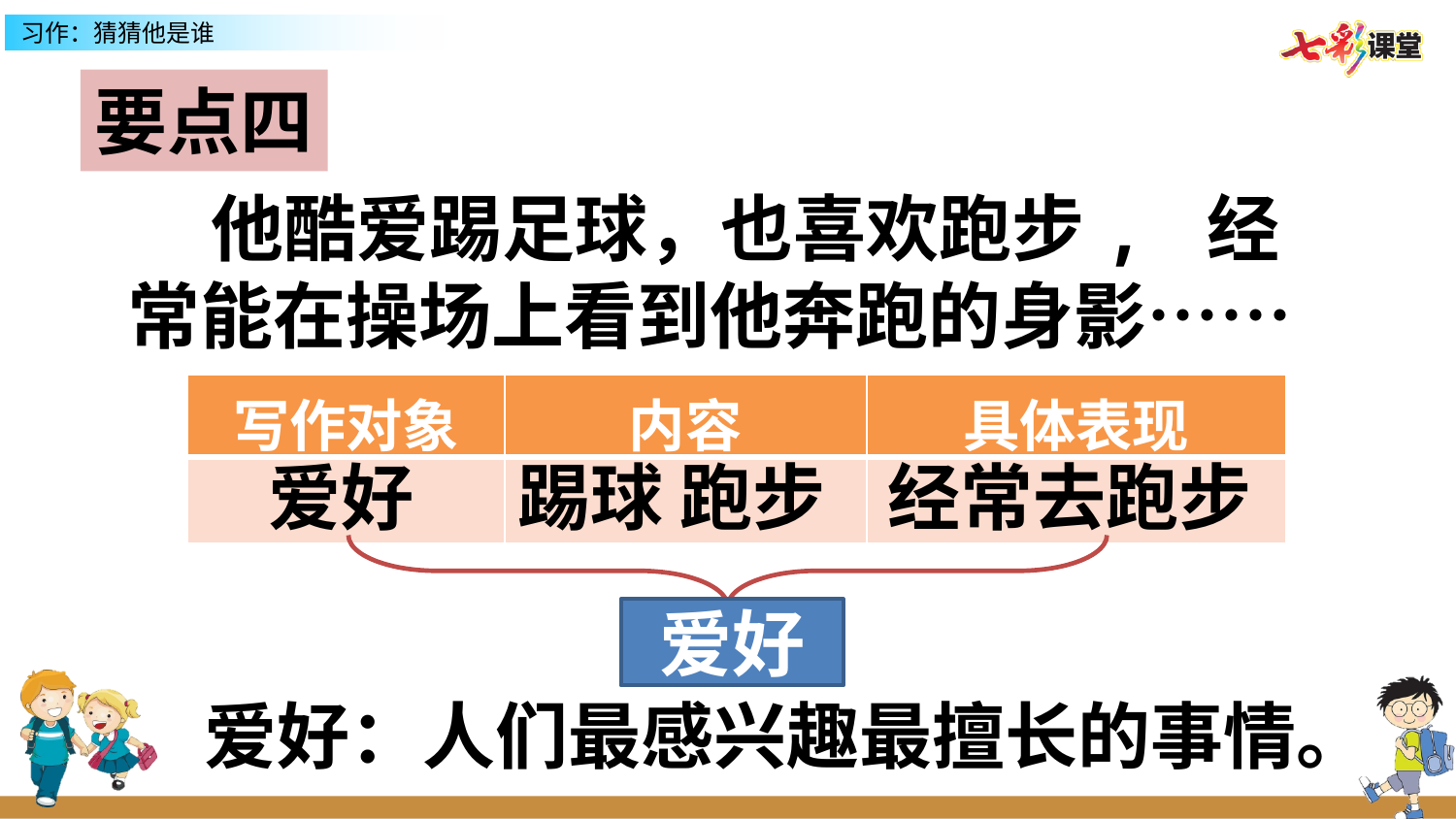

要点四
    他酷爱踢足球，也喜欢跑步, 经常能在操场上看到他奔跑的身影……

| 写作对象 | 内容 | 具体表现 |
| --- | --- | --- |
|  |  |  |
爱好
踢球 跑步
经常去跑步
爱好
爱好：人们最感兴趣最擅长的事情。